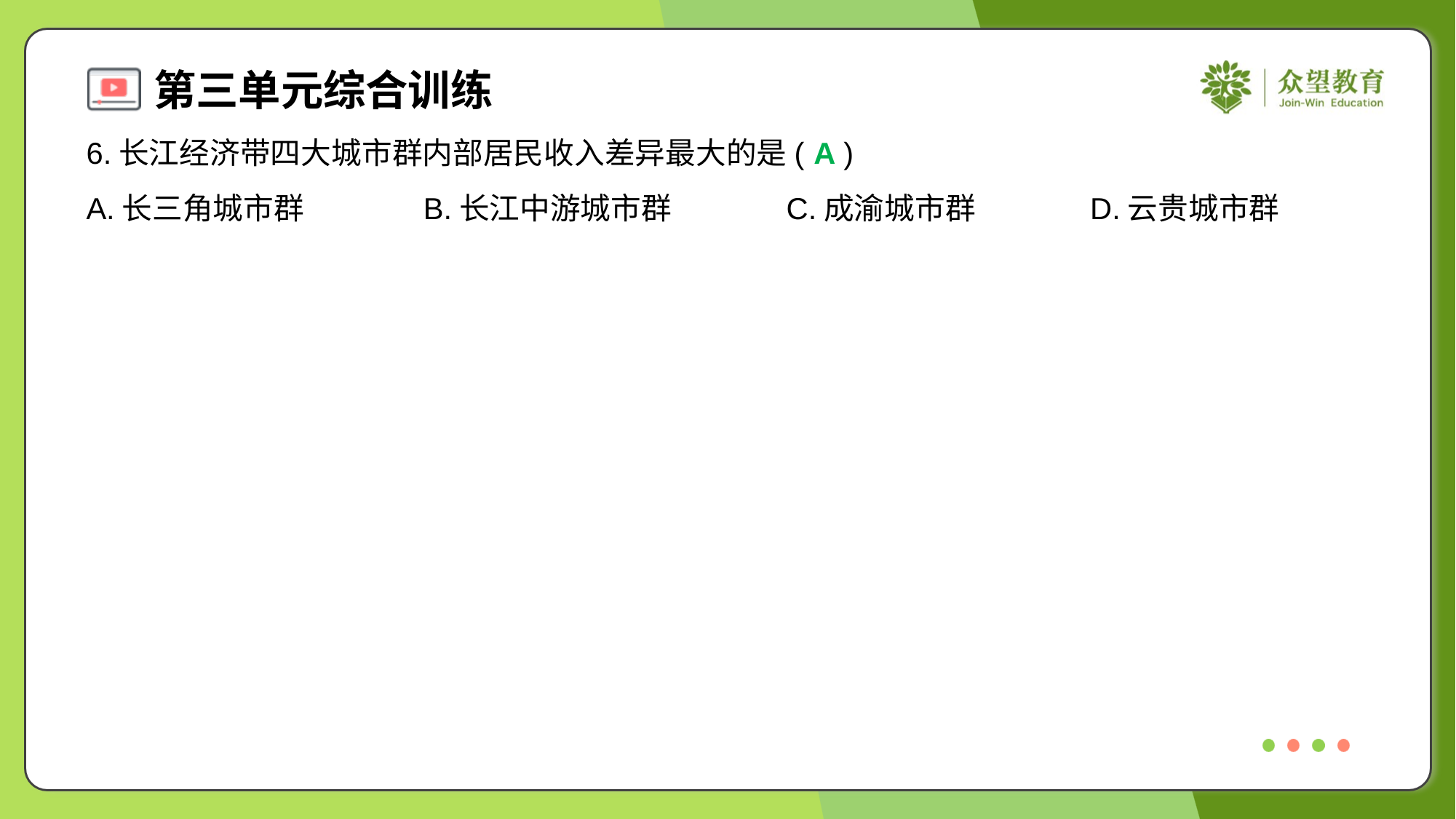

6.长江经济带四大城市群内部居民收入差异最大的是(     )
A
A.长三角城市群	B.长江中游城市群	C.成渝城市群	D.云贵城市群